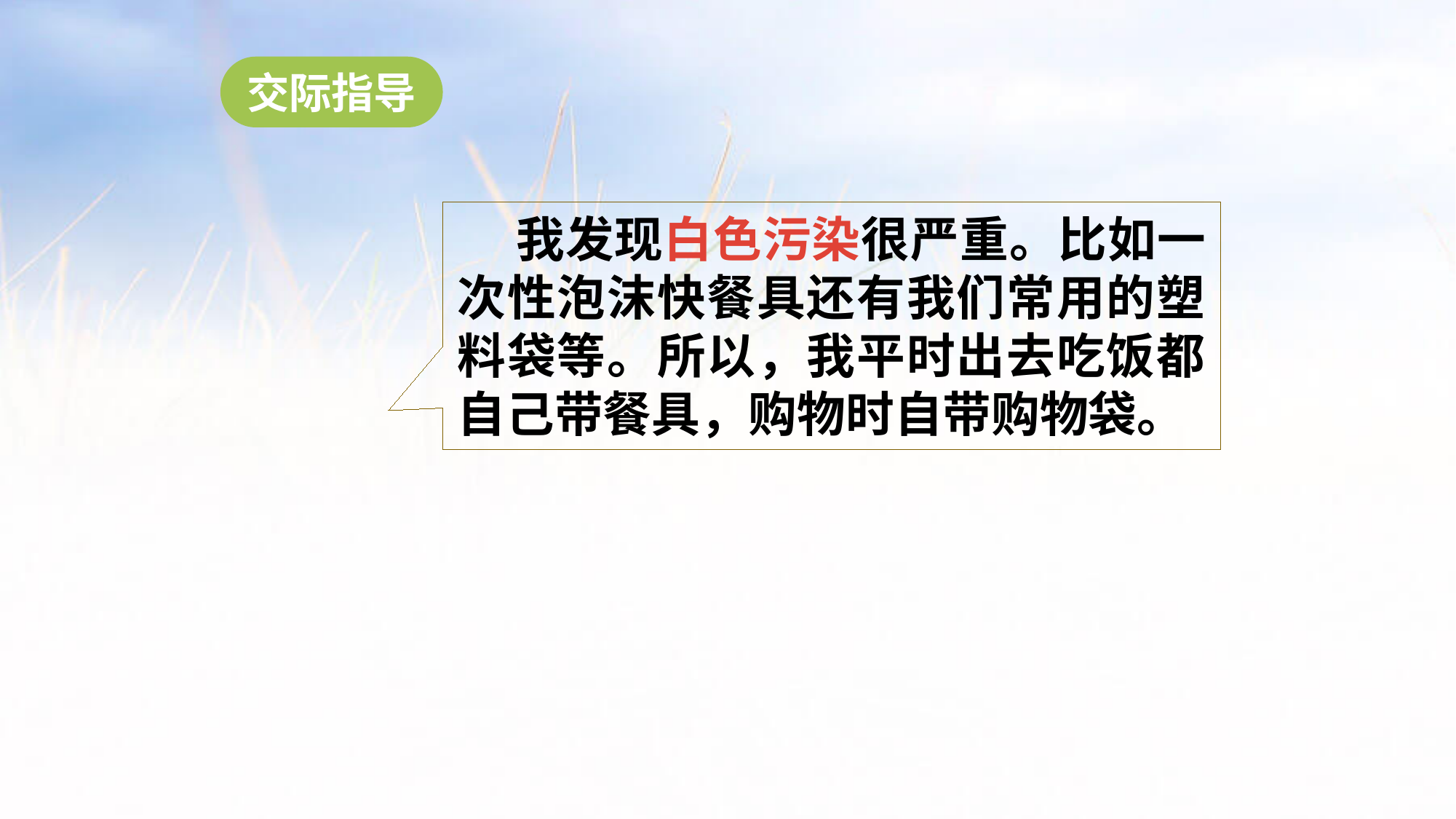

交际指导
    我发现白色污染很严重。比如一次性泡沫快餐具还有我们常用的塑料袋等。所以，我平时出去吃饭都自己带餐具，购物时自带购物袋。